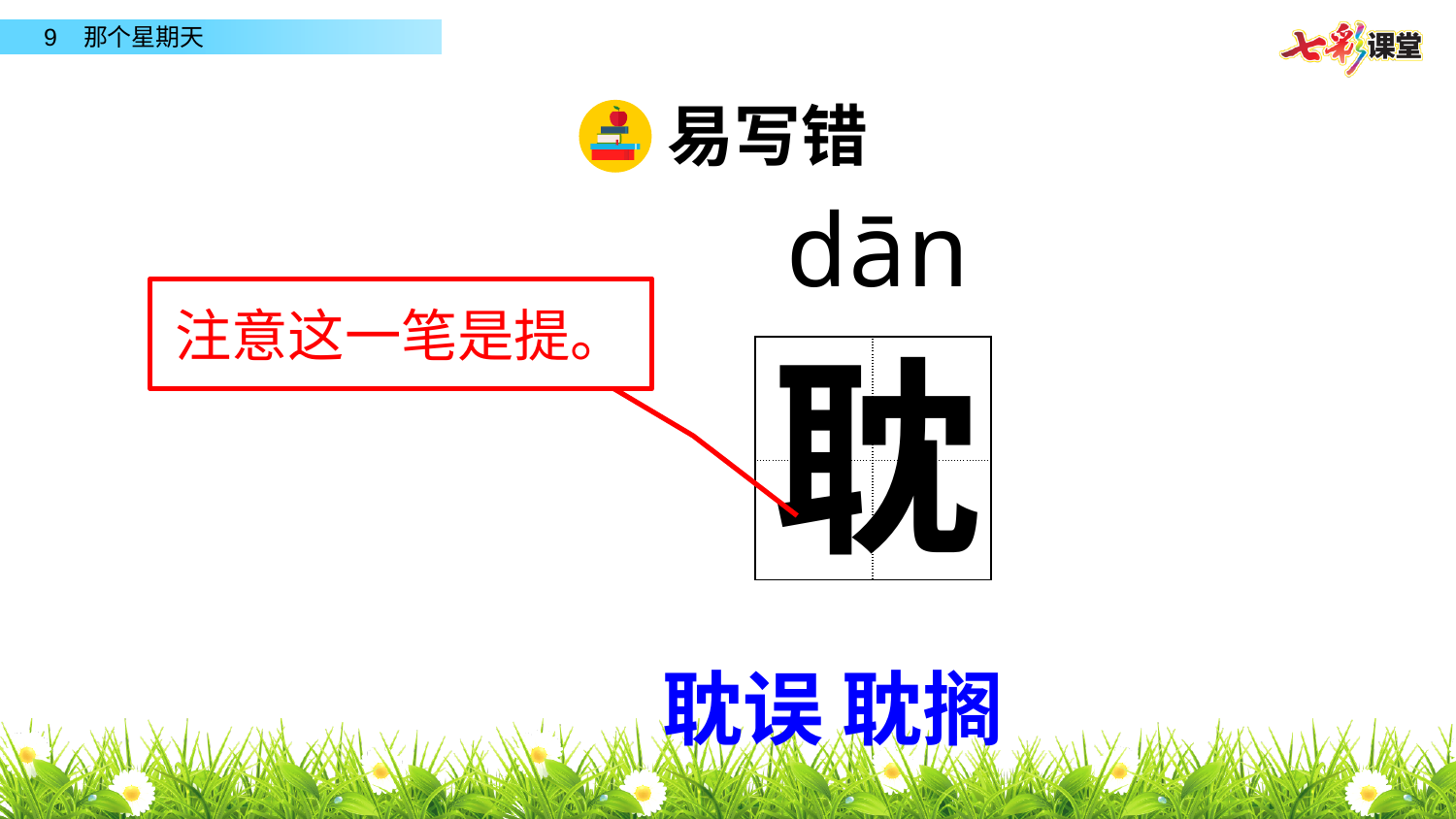

易写错

dān

注意这一笔是提。
耽
|  |  |
| --- | --- |
|  |  |
耽误 耽搁